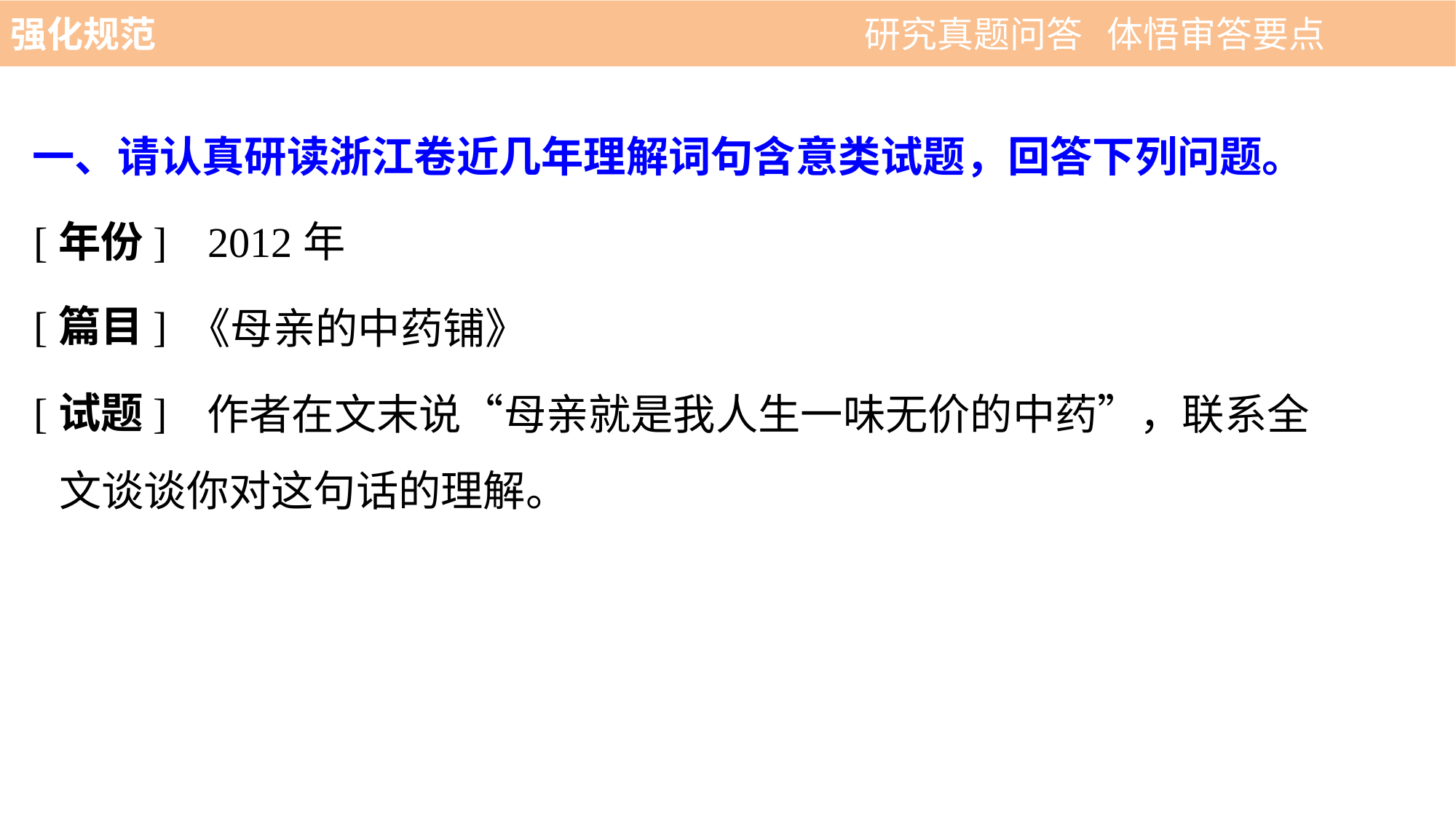

强化规范                                     　 　　　　　　　　　    研究真题问答   体悟审答要点
一、请认真研读浙江卷近几年理解词句含意类试题，回答下列问题。
[年份]
2012年
[篇目]
《母亲的中药铺》
[试题]
	   作者在文末说“母亲就是我人生一味无价的中药”，联系全文谈谈你对这句话的理解。